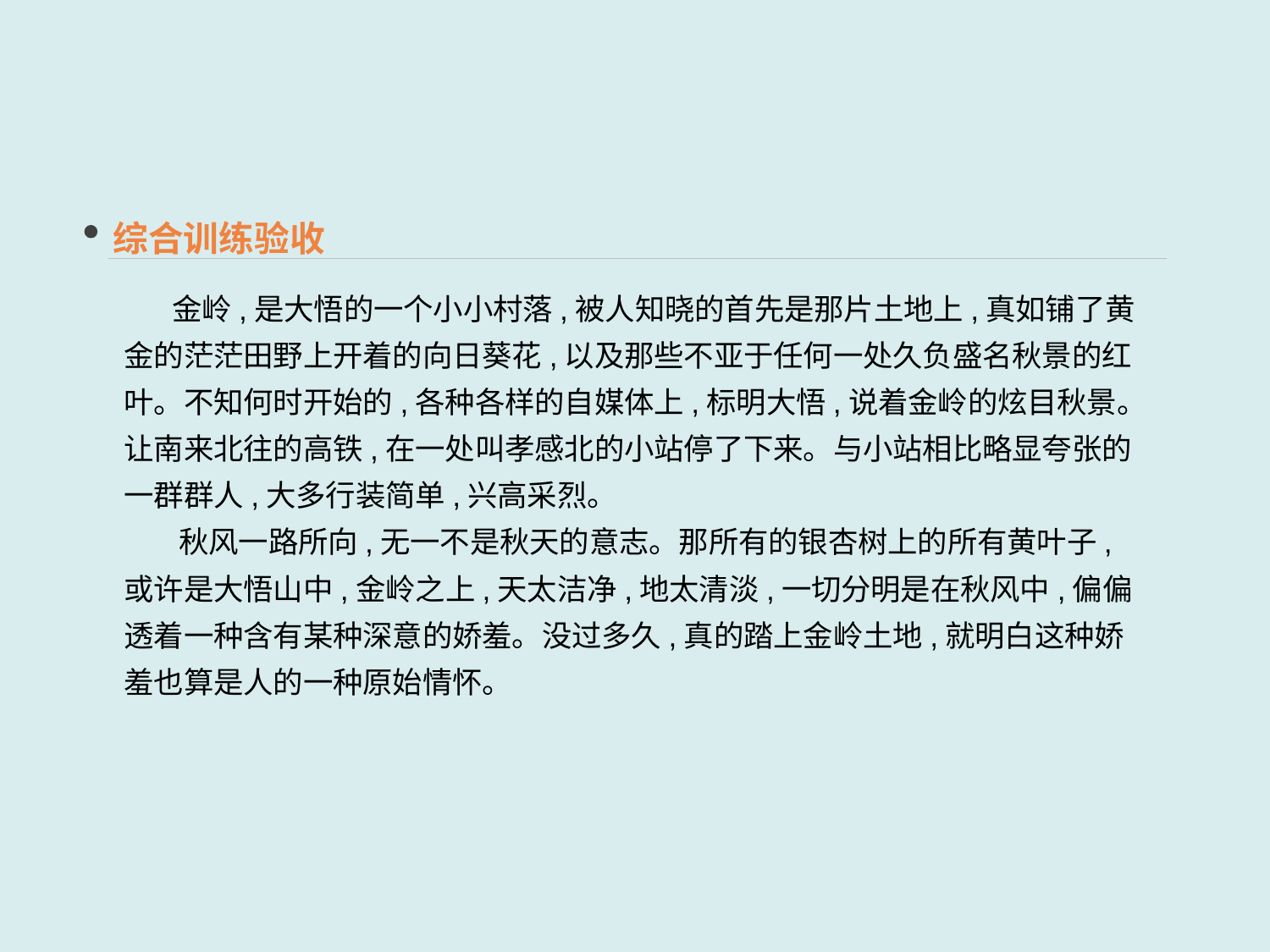

综合训练验收

      金岭,是大悟的一个小小村落,被人知晓的首先是那片土地上,真如铺了黄金的茫茫田野上开着的向日葵花,以及那些不亚于任何一处久负盛名秋景的红叶。不知何时开始的,各种各样的自媒体上,标明大悟,说着金岭的炫目秋景。让南来北往的高铁,在一处叫孝感北的小站停了下来。与小站相比略显夸张的一群群人,大多行装简单,兴高采烈。
       秋风一路所向,无一不是秋天的意志。那所有的银杏树上的所有黄叶子,或许是大悟山中,金岭之上,天太洁净,地太清淡,一切分明是在秋风中,偏偏透着一种含有某种深意的娇羞。没过多久,真的踏上金岭土地,就明白这种娇羞也算是人的一种原始情怀。